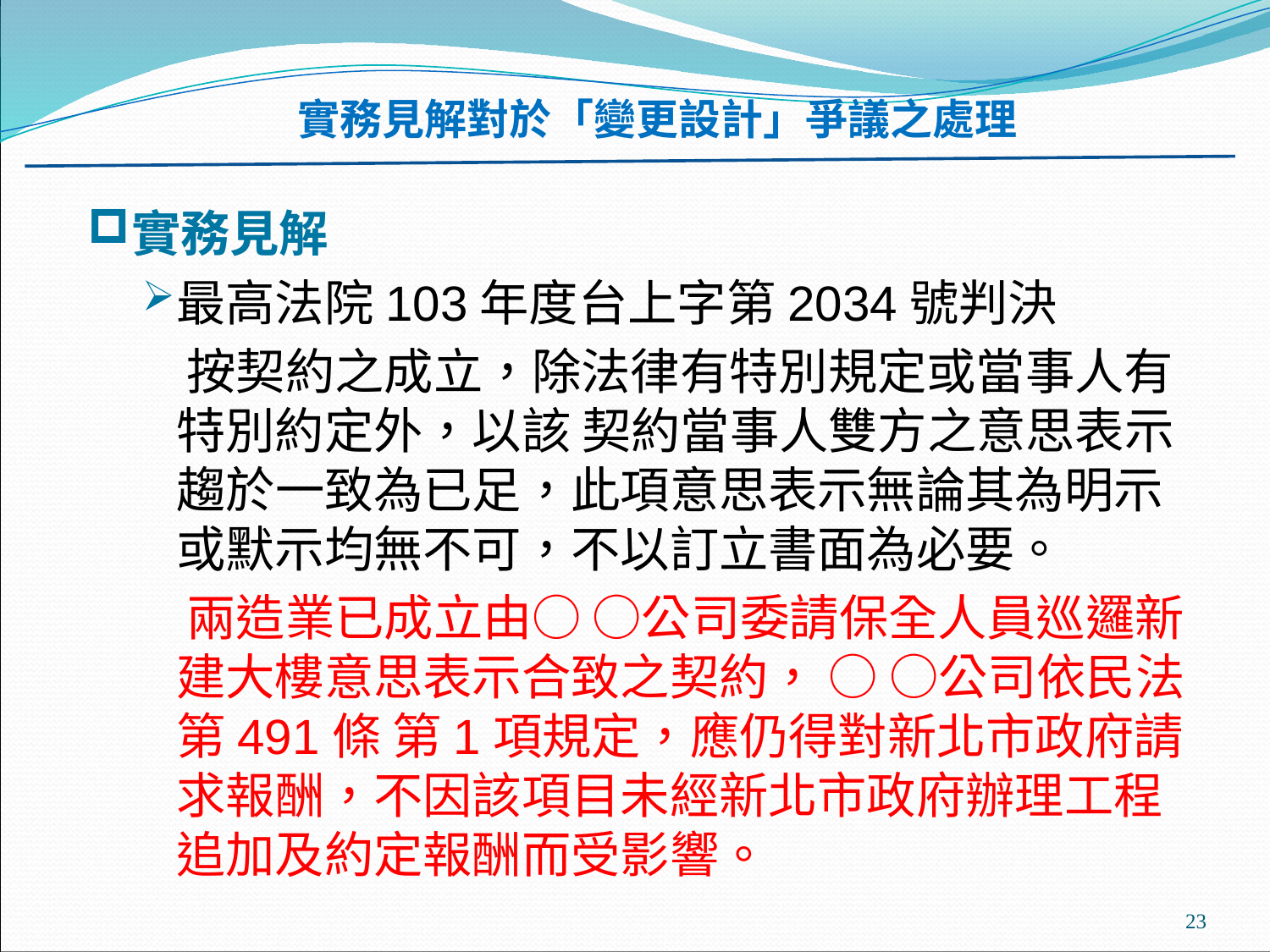

實務見解對於「變更設計」爭議之處理
#
實務見解
最高法院103年度台上字第2034號判決
   按契約之成立，除法律有特別規定或當事人有特別約定外，以該 契約當事人雙方之意思表示趨於一致為已足，此項意思表示無論其為明示或默示均無不可，不以訂立書面為必要。
   兩造業已成立由○ ○公司委請保全人員巡邏新建大樓意思表示合致之契約， ○ ○公司依民法第491條 第1項規定，應仍得對新北市政府請求報酬，不因該項目未經新北市政府辦理工程追加及約定報酬而受影響。
23